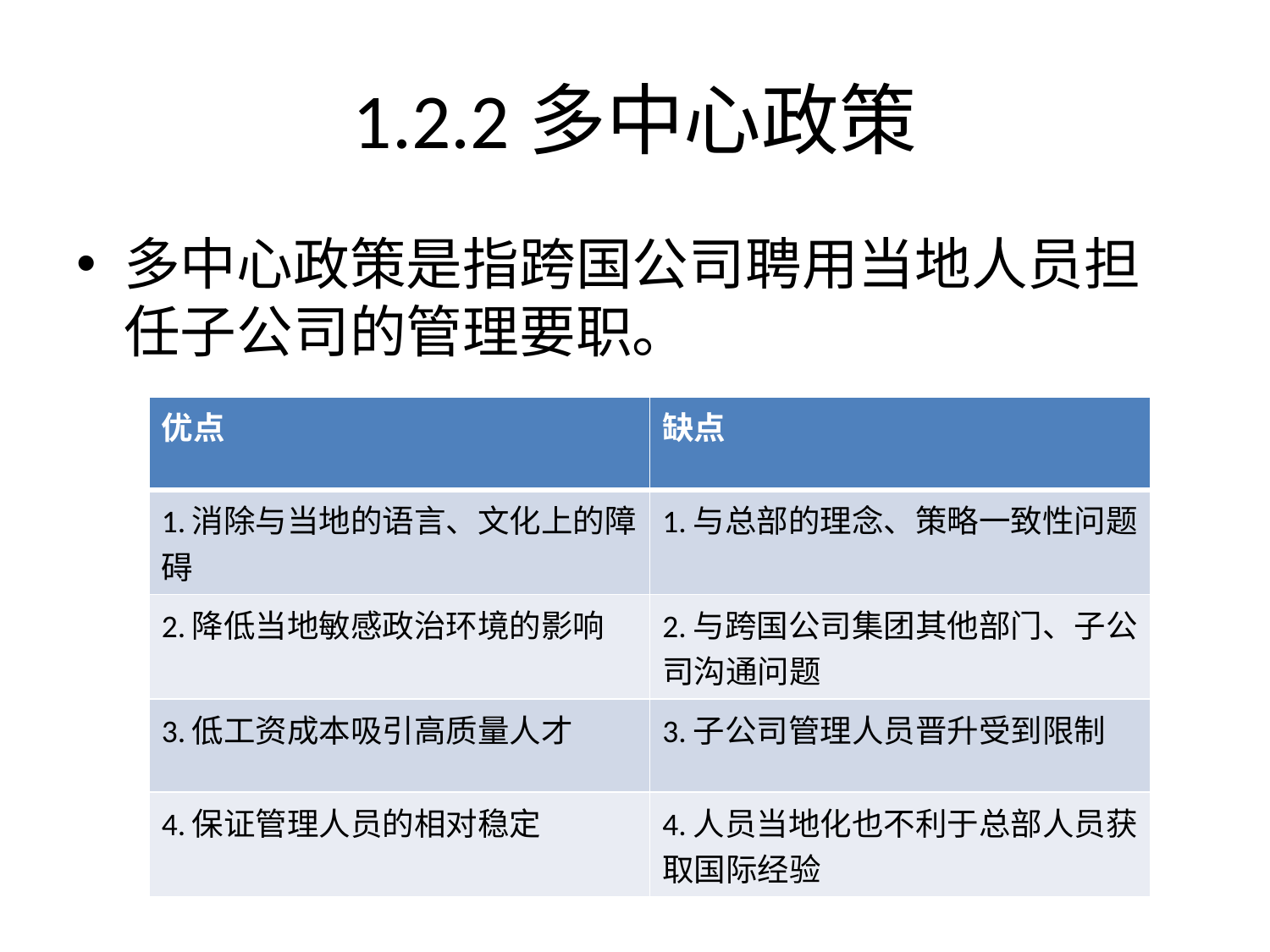

# 1.2.2多中心政策
多中心政策是指跨国公司聘用当地人员担任子公司的管理要职。

| 优点 | 缺点 |
| --- | --- |
| 1.消除与当地的语言、文化上的障碍 | 1.与总部的理念、策略一致性问题 |
| 2.降低当地敏感政治环境的影响 | 2.与跨国公司集团其他部门、子公司沟通问题 |
| 3.低工资成本吸引高质量人才 | 3.子公司管理人员晋升受到限制 |
| 4.保证管理人员的相对稳定 | 4.人员当地化也不利于总部人员获取国际经验 |